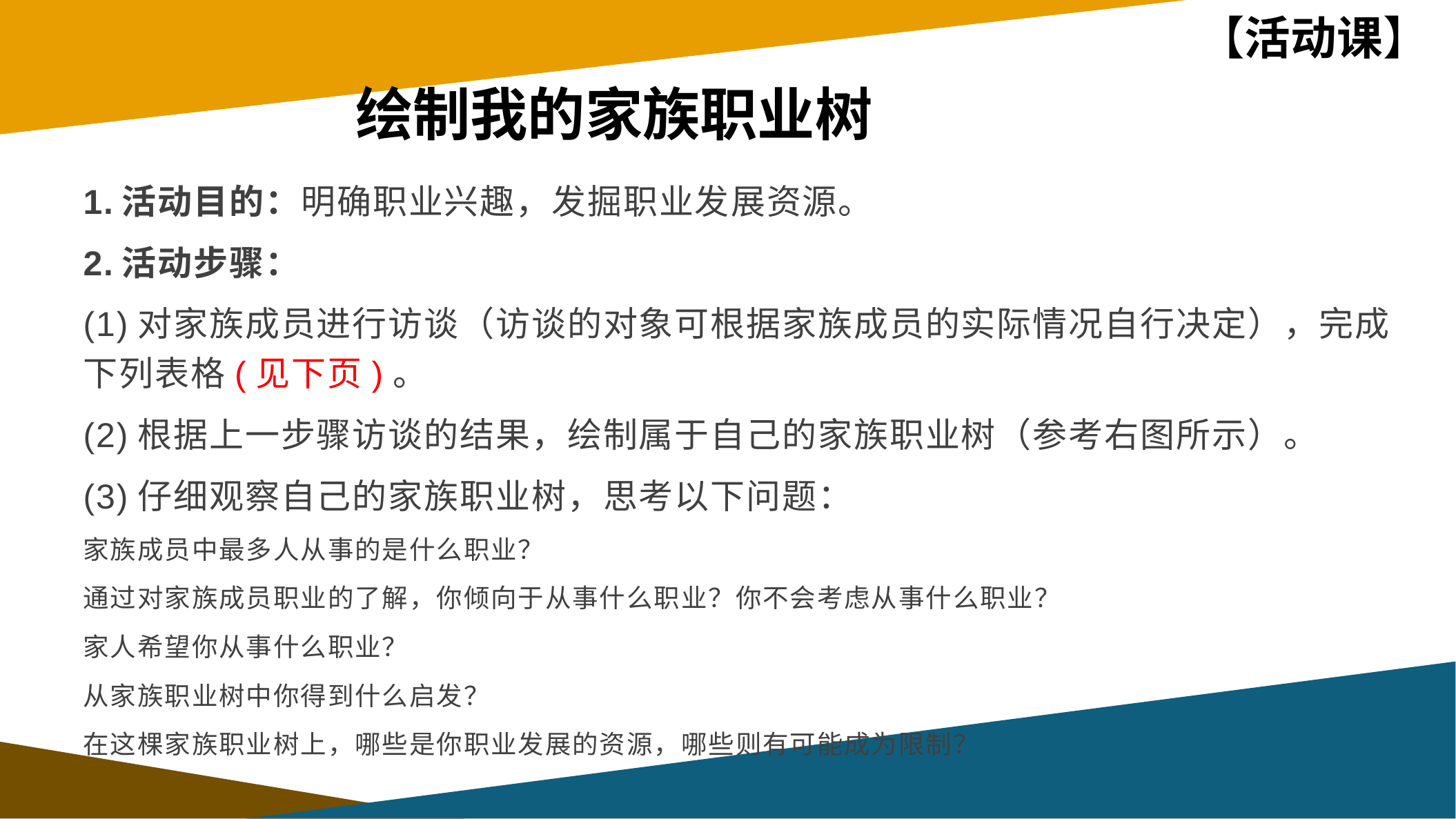

【活动课】
绘制我的家族职业树
活动目的：明确职业兴趣，发掘职业发展资源。
活动步骤：
(1)对家族成员进行访谈（访谈的对象可根据家族成员的实际情况自行决定），完成下列表格(见下页)。
(2)根据上一步骤访谈的结果，绘制属于自己的家族职业树（参考右图所示）。
(3)仔细观察自己的家族职业树，思考以下问题：
家族成员中最多人从事的是什么职业？
通过对家族成员职业的了解，你倾向于从事什么职业？你不会考虑从事什么职业？
家人希望你从事什么职业？
从家族职业树中你得到什么启发？
在这棵家族职业树上，哪些是你职业发展的资源，哪些则有可能成为限制？